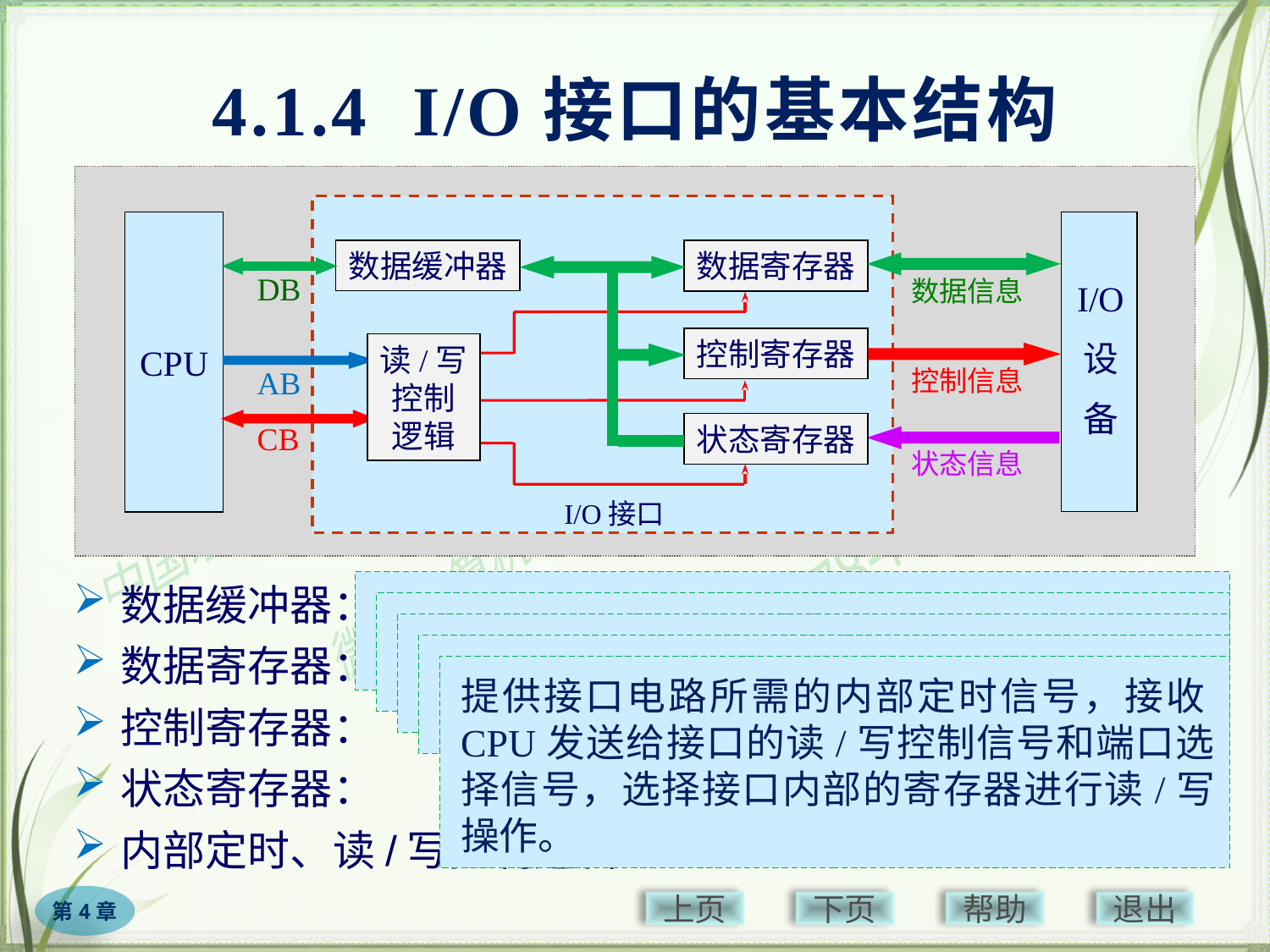

# 4.1.4  I/O接口的基本结构

I/O接口

CPU

I/O
设
备
数据缓冲器
数据寄存器

数据信息

DB

控制寄存器
读/写
控制
逻辑

控制信息

AB

CB
状态寄存器

状态信息
数据缓冲器：
数据寄存器：
控制寄存器：
状态寄存器：
内部定时、读/写控制逻辑：
CPU与外设之间信息传送的通道，在高速CPU与慢速外设之间起到协调和缓冲的作用。
存放CPU与外设之间交换的信息，CPU可对其读或写。
存放CPU向外设发送的控制命令，CPU可对其写入但不可读出。
用于保存接口及外设当前的工作状态，CPU可对其读出，但不能写入。
提供接口电路所需的内部定时信号，接收CPU发送给接口的读/写控制信号和端口选择信号，选择接口内部的寄存器进行读/写操作。